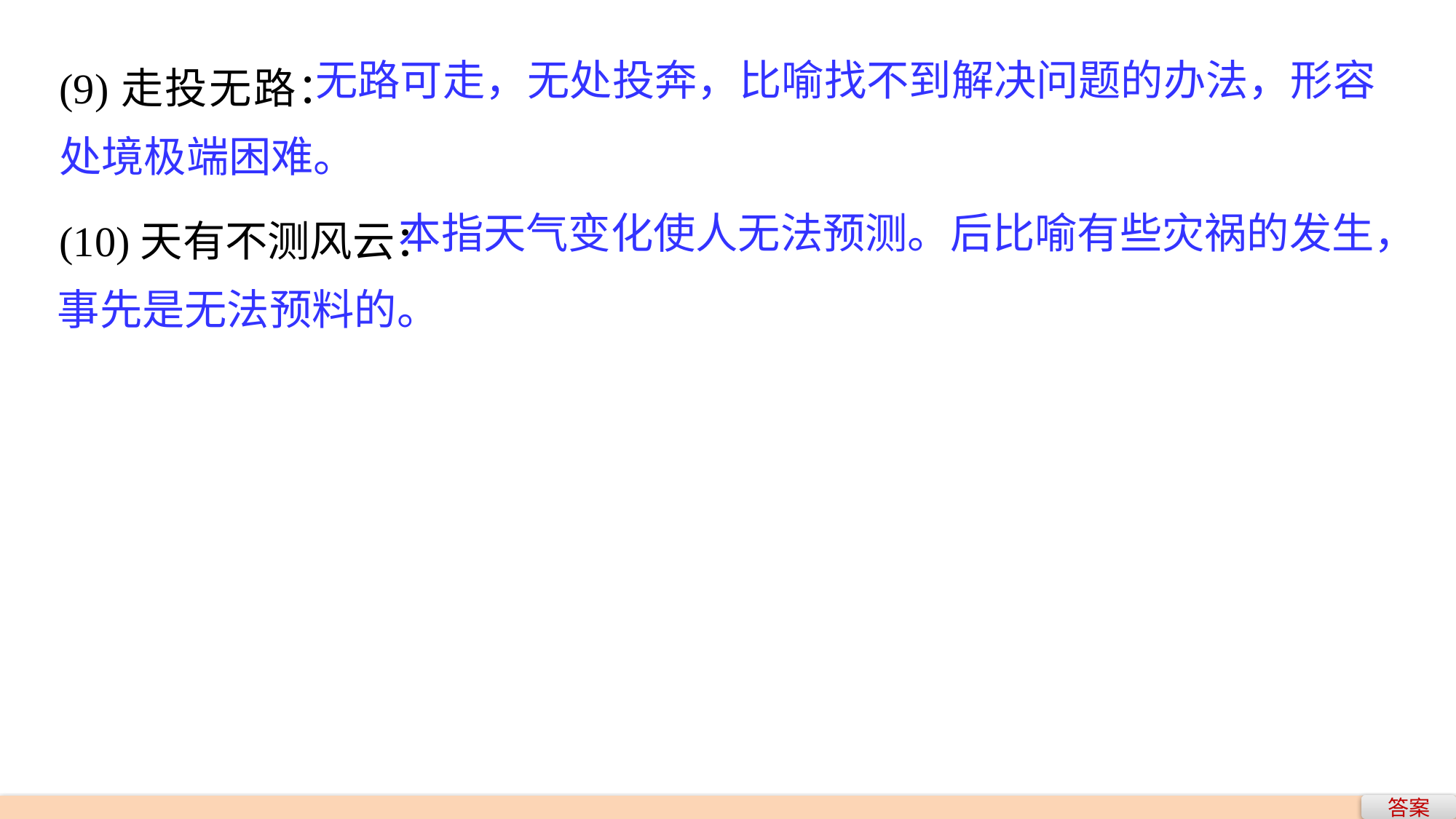

无路可走，无处投奔，比喻找不到解决问题的办法，形容处境极端困难。
(9)走投无路：
(10)天有不测风云：
                                   本指天气变化使人无法预测。后比喻有些灾祸的发生，事先是无法预料的。
答案